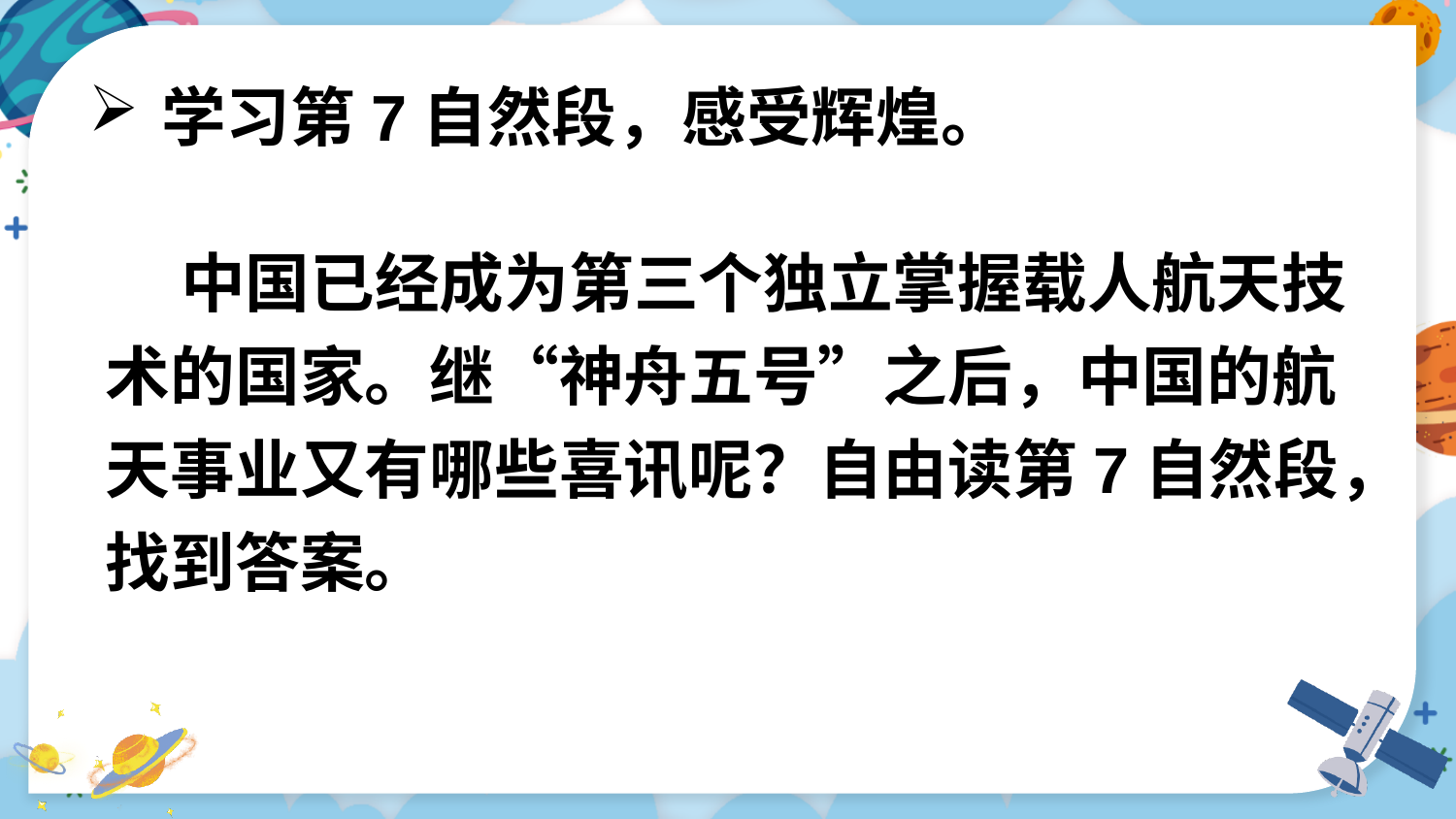

学习第7自然段，感受辉煌。
    中国已经成为第三个独立掌握载人航天技术的国家。继“神舟五号”之后，中国的航天事业又有哪些喜讯呢？自由读第7自然段，找到答案。